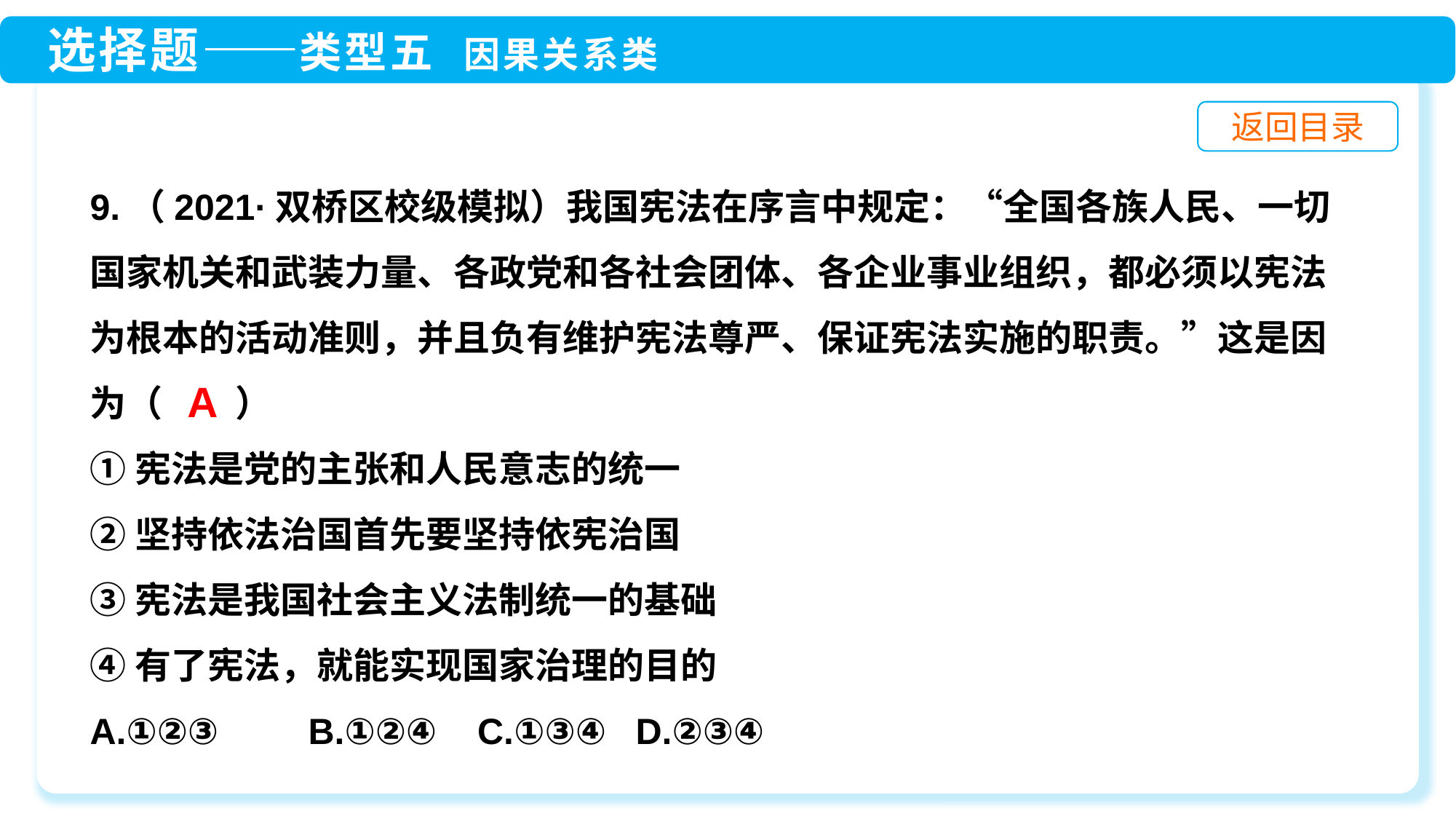

9.（2021·双桥区校级模拟）我国宪法在序言中规定：“全国各族人民、一切国家机关和武装力量、各政党和各社会团体、各企业事业组织，都必须以宪法为根本的活动准则，并且负有维护宪法尊严、保证宪法实施的职责。”这是因为（　　）
①宪法是党的主张和人民意志的统一
②坚持依法治国首先要坚持依宪治国
③宪法是我国社会主义法制统一的基础
④有了宪法，就能实现国家治理的目的
A.①②③	B.①②④    C.①③④	D.②③④
A